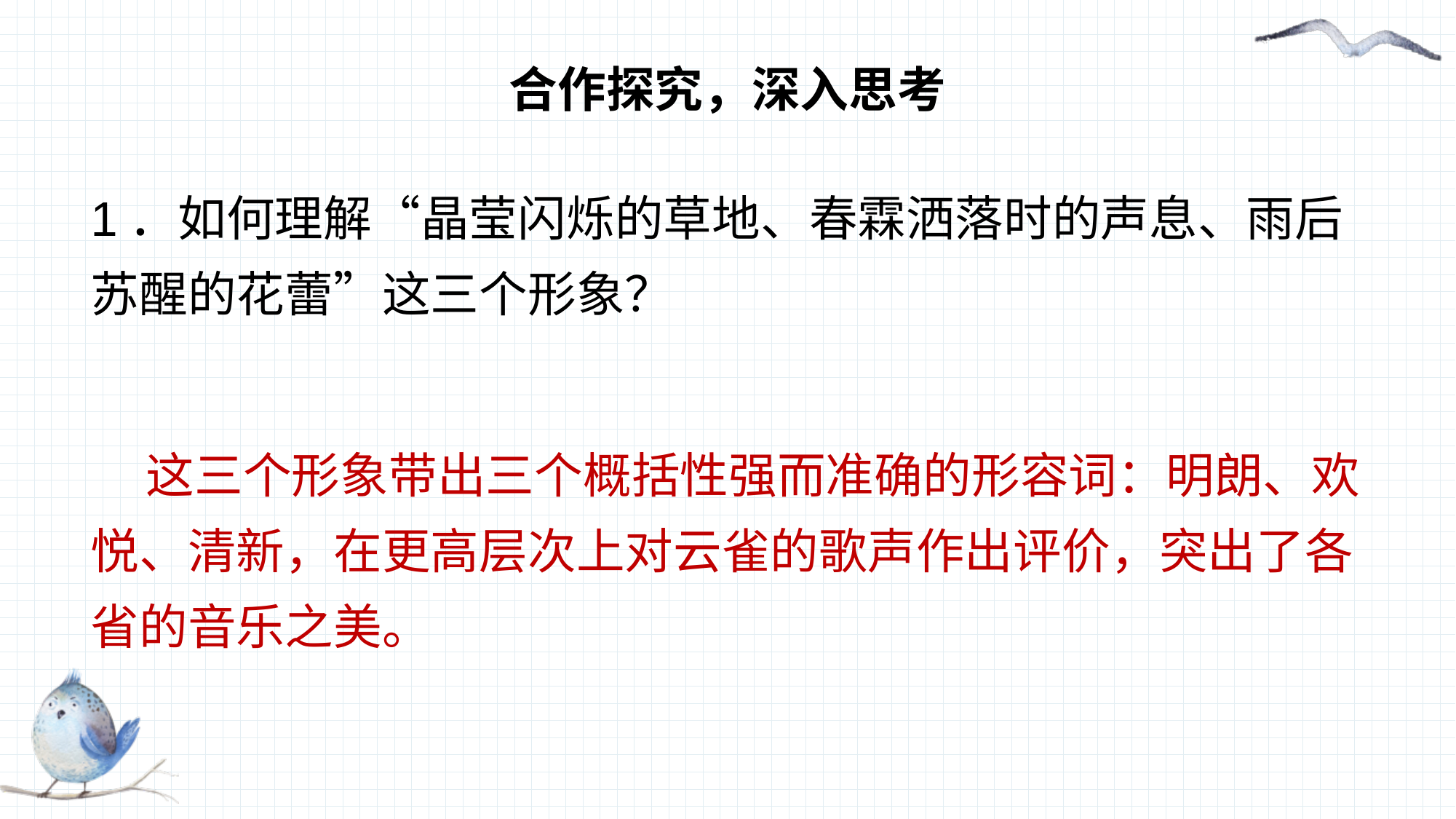

# 合作探究，深入思考
1．如何理解“晶莹闪烁的草地、春霖洒落时的声息、雨后苏醒的花蕾”这三个形象？

    这三个形象带出三个概括性强而准确的形容词：明朗、欢悦、清新，在更高层次上对云雀的歌声作出评价，突出了各省的音乐之美。